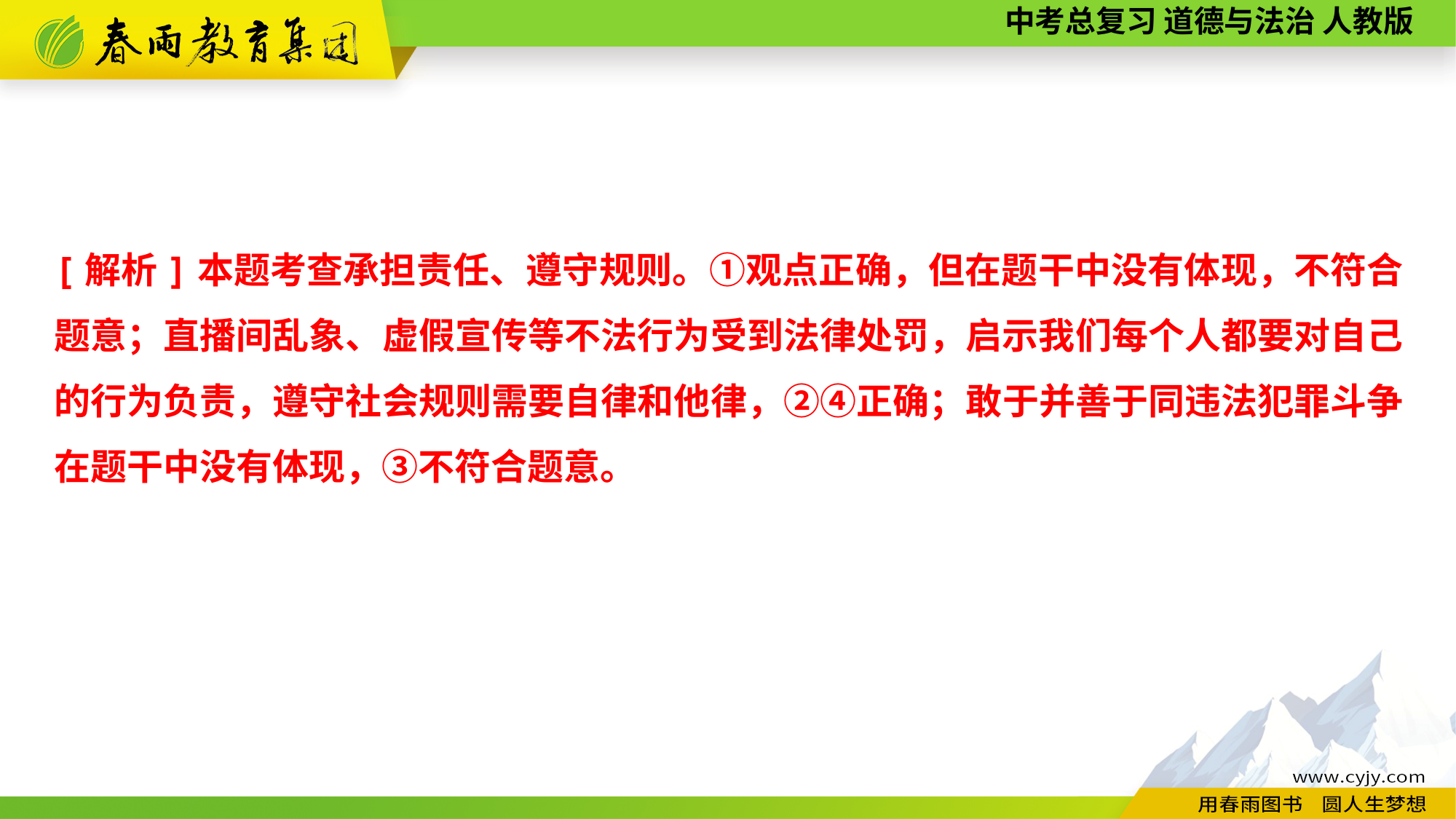

[解析]本题考查承担责任、遵守规则。①观点正确，但在题干中没有体现，不符合题意；直播间乱象、虚假宣传等不法行为受到法律处罚，启示我们每个人都要对自己的行为负责，遵守社会规则需要自律和他律，②④正确；敢于并善于同违法犯罪斗争在题干中没有体现，③不符合题意。